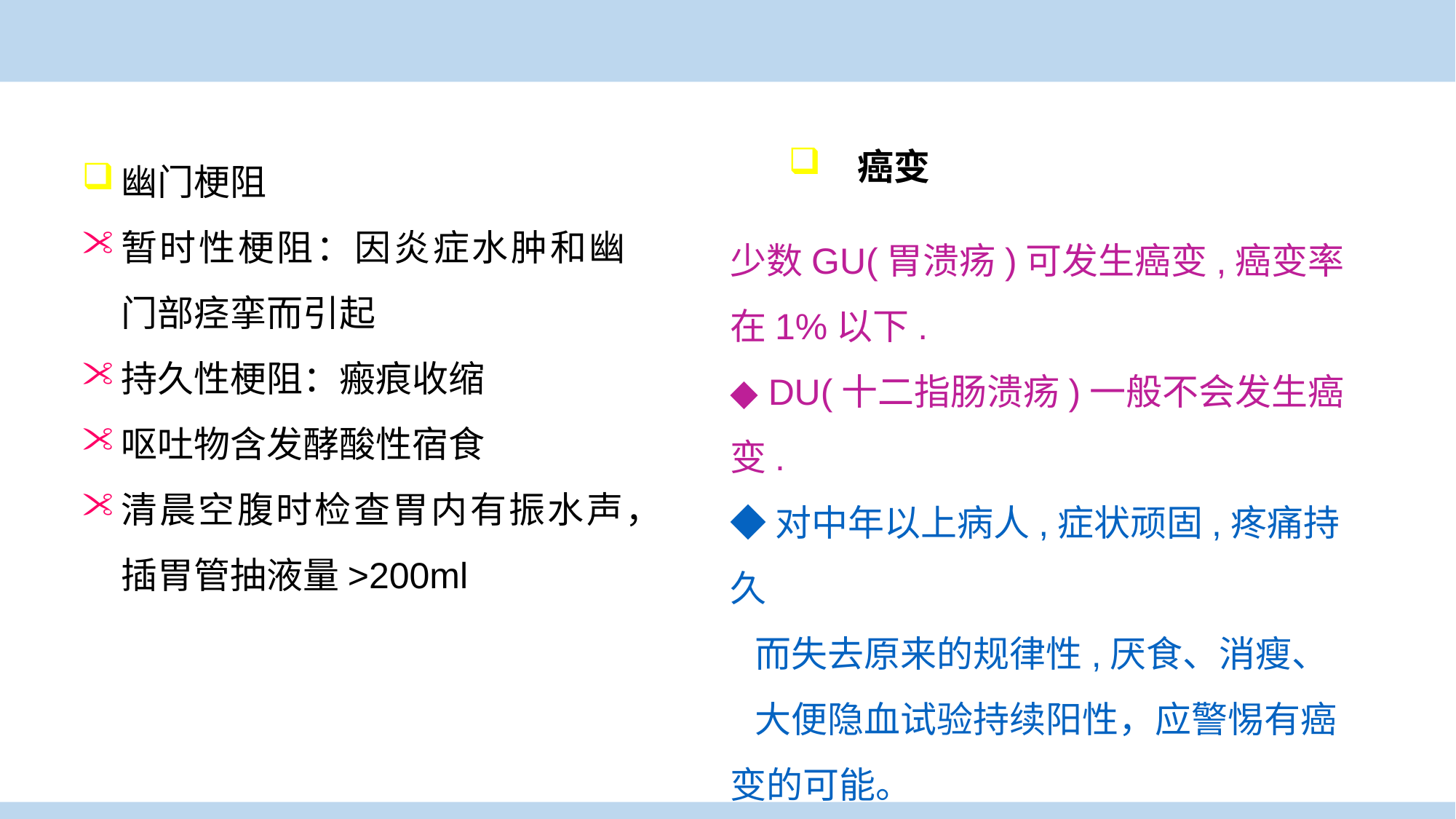

癌变

幽门梗阻
暂时性梗阻：因炎症水肿和幽门部痉挛而引起
持久性梗阻：瘢痕收缩
呕吐物含发酵酸性宿食
清晨空腹时检查胃内有振水声，插胃管抽液量>200ml
少数GU(胃溃疡)可发生癌变,癌变率在1%以下.
◆ DU(十二指肠溃疡)一般不会发生癌变.
◆对中年以上病人,症状顽固,疼痛持久
  而失去原来的规律性,厌食、消瘦、
  大便隐血试验持续阳性，应警惕有癌变的可能。